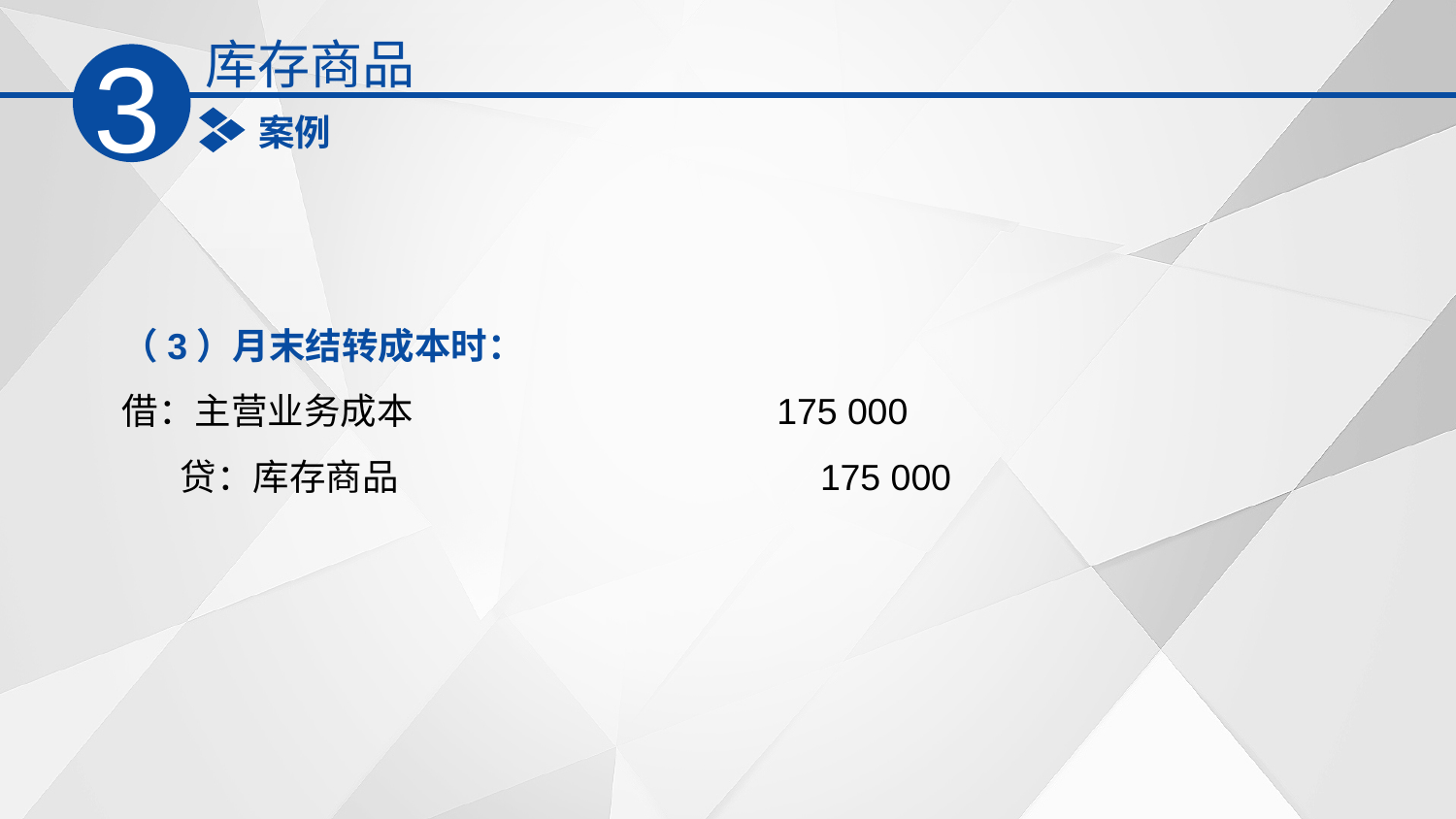

库存商品
3

案例

（3）月末结转成本时：
借：主营业务成本                                           175 000
      贷：库存商品                                                  175 000